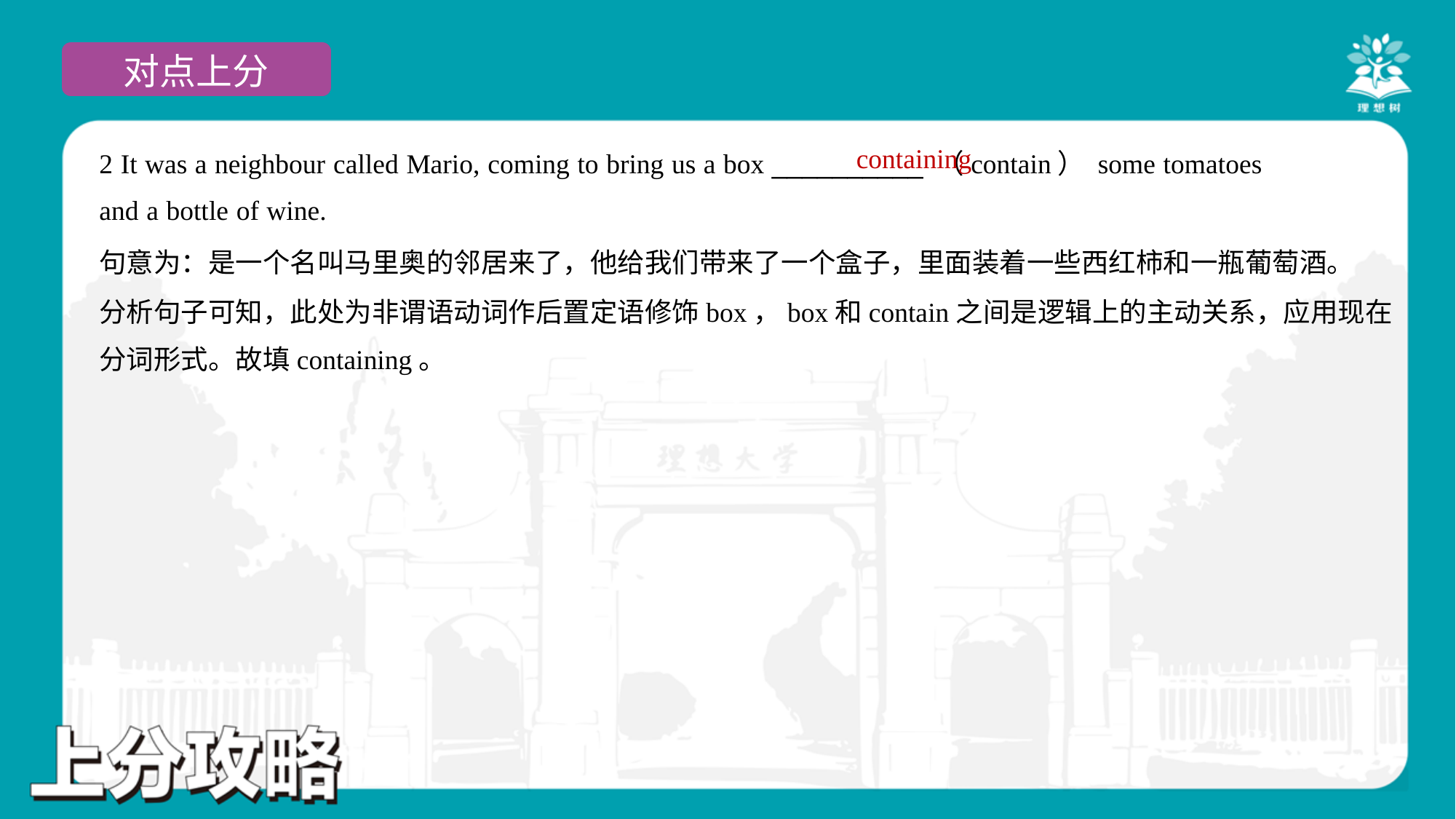

containing
2 It was a neighbour called Mario, coming to bring us a box __________ （contain） some tomatoes
and a bottle of wine.
句意为：是一个名叫马里奥的邻居来了，他给我们带来了一个盒子，里面装着一些西红柿和一瓶葡萄酒。
分析句子可知，此处为非谓语动词作后置定语修饰box，box和contain之间是逻辑上的主动关系，应用现在
分词形式。故填containing。